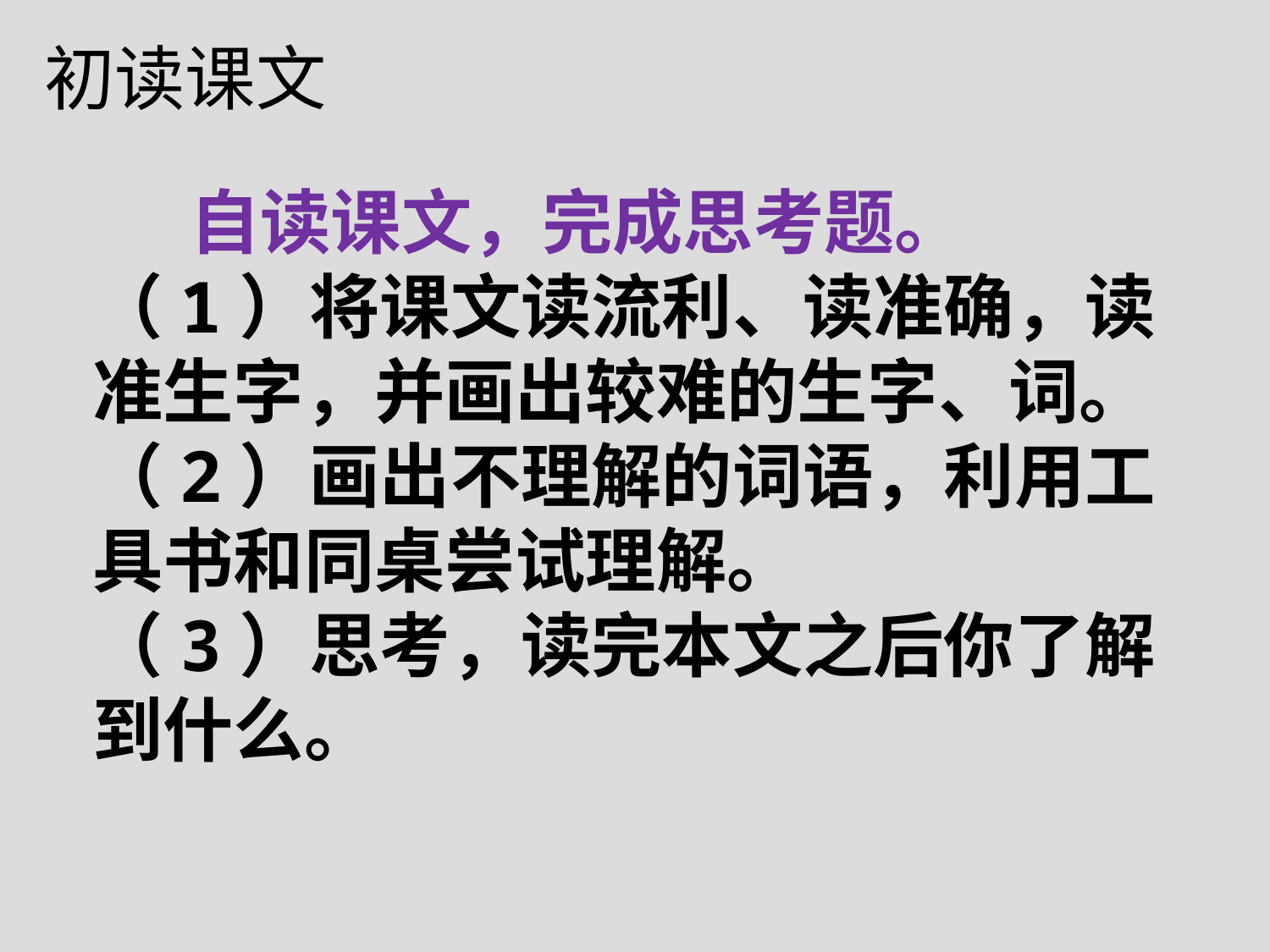

初读课文
     自读课文，完成思考题。
（1）将课文读流利、读准确，读准生字，并画出较难的生字、词。
（2）画出不理解的词语，利用工具书和同桌尝试理解。
（3）思考，读完本文之后你了解到什么。